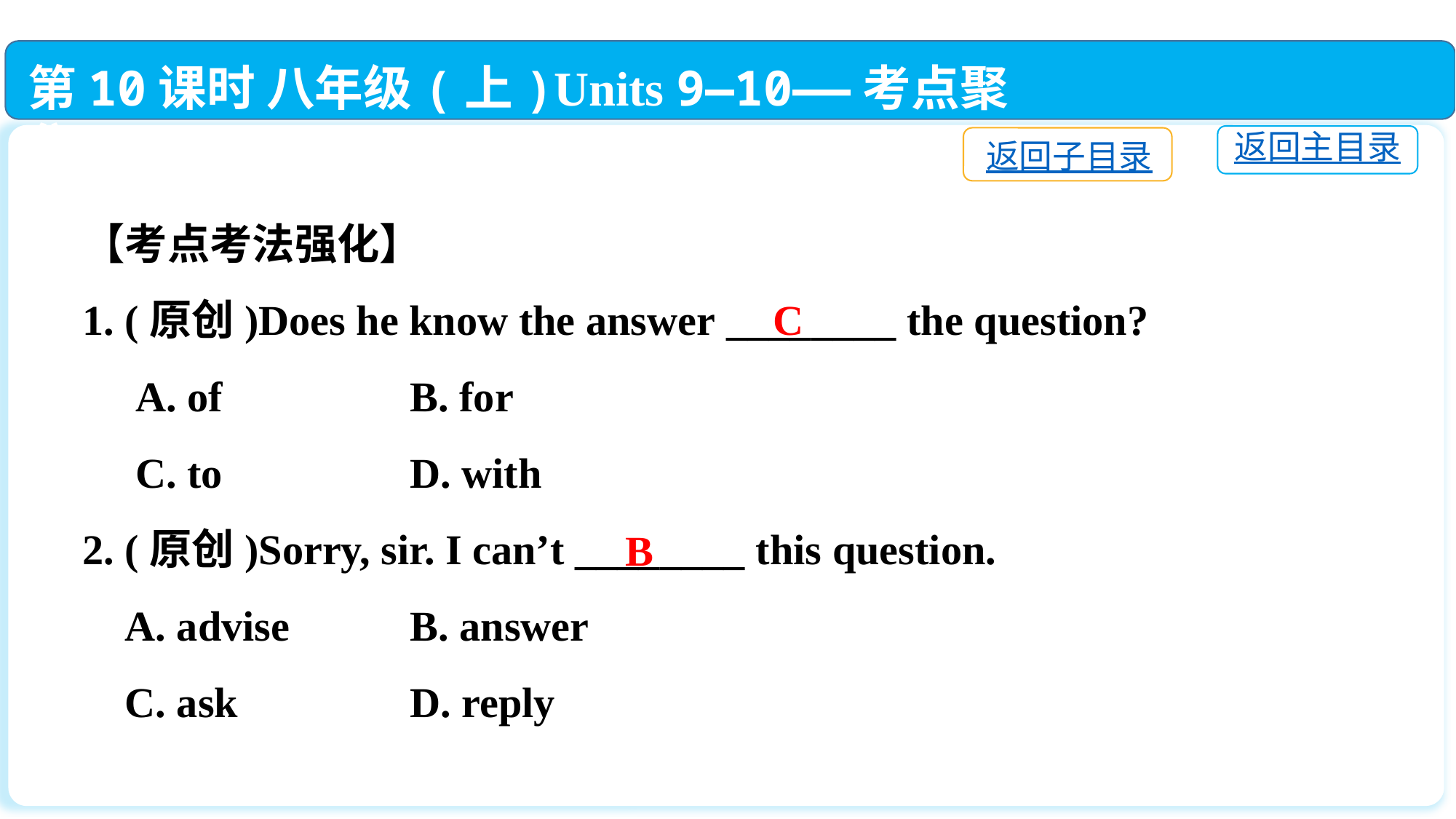

第10课时 八年级(上)Units 9—10——考点聚焦

返回主目录

返回子目录
【考点考法强化】
1. (原创)Does he know the answer ________ the question?
     A. of		B. for
     C. to		D. with
2. (原创)Sorry, sir. I can’t ________ this question.
    A. advise 		B. answer
    C. ask		D. reply
C
B